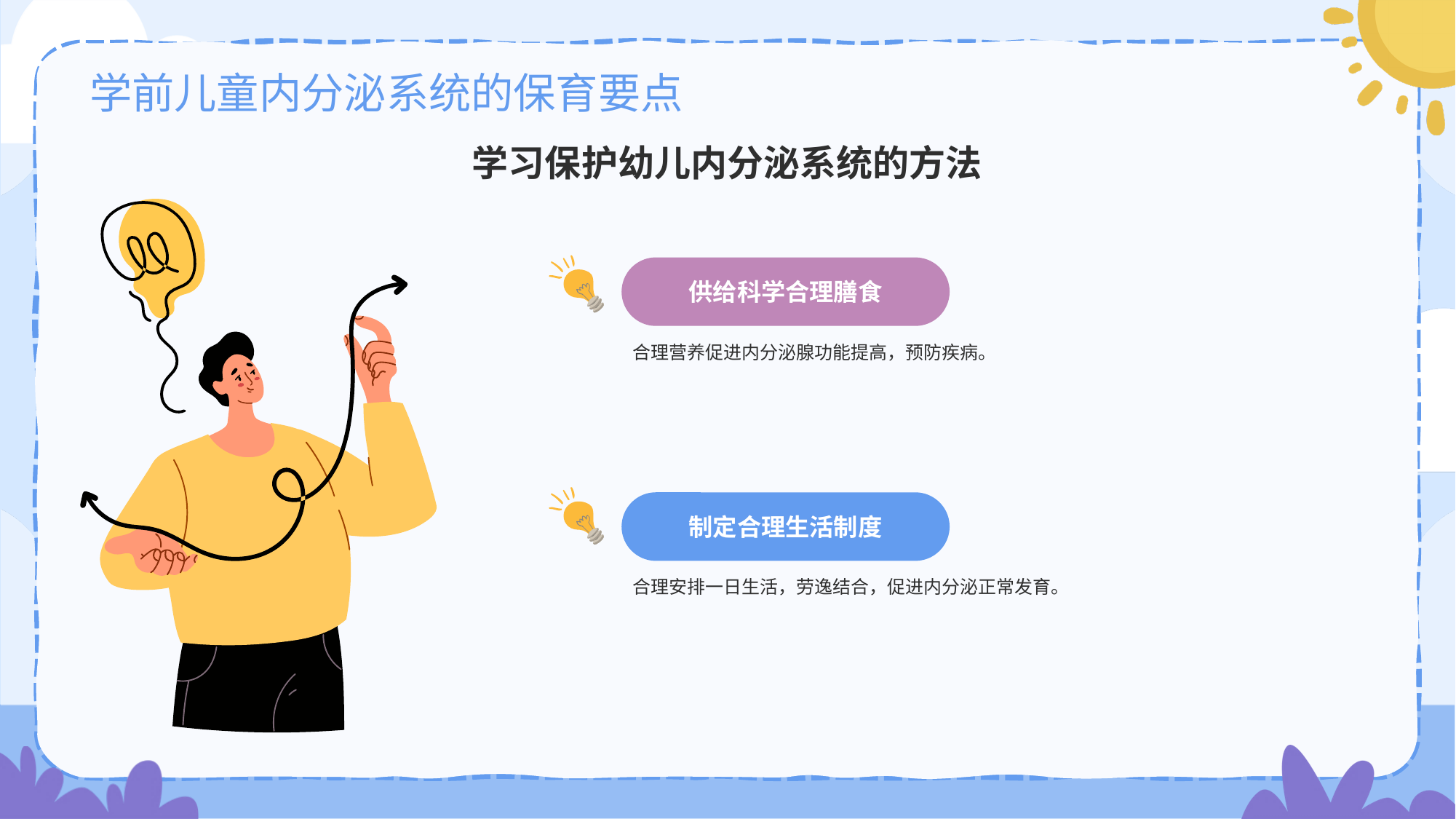

# 学前儿童内分泌系统的保育要点
学习保护幼儿内分泌系统的方法

供给科学合理膳食
合理营养促进内分泌腺功能提高，预防疾病。

制定合理生活制度
合理安排一日生活，劳逸结合，促进内分泌正常发育。